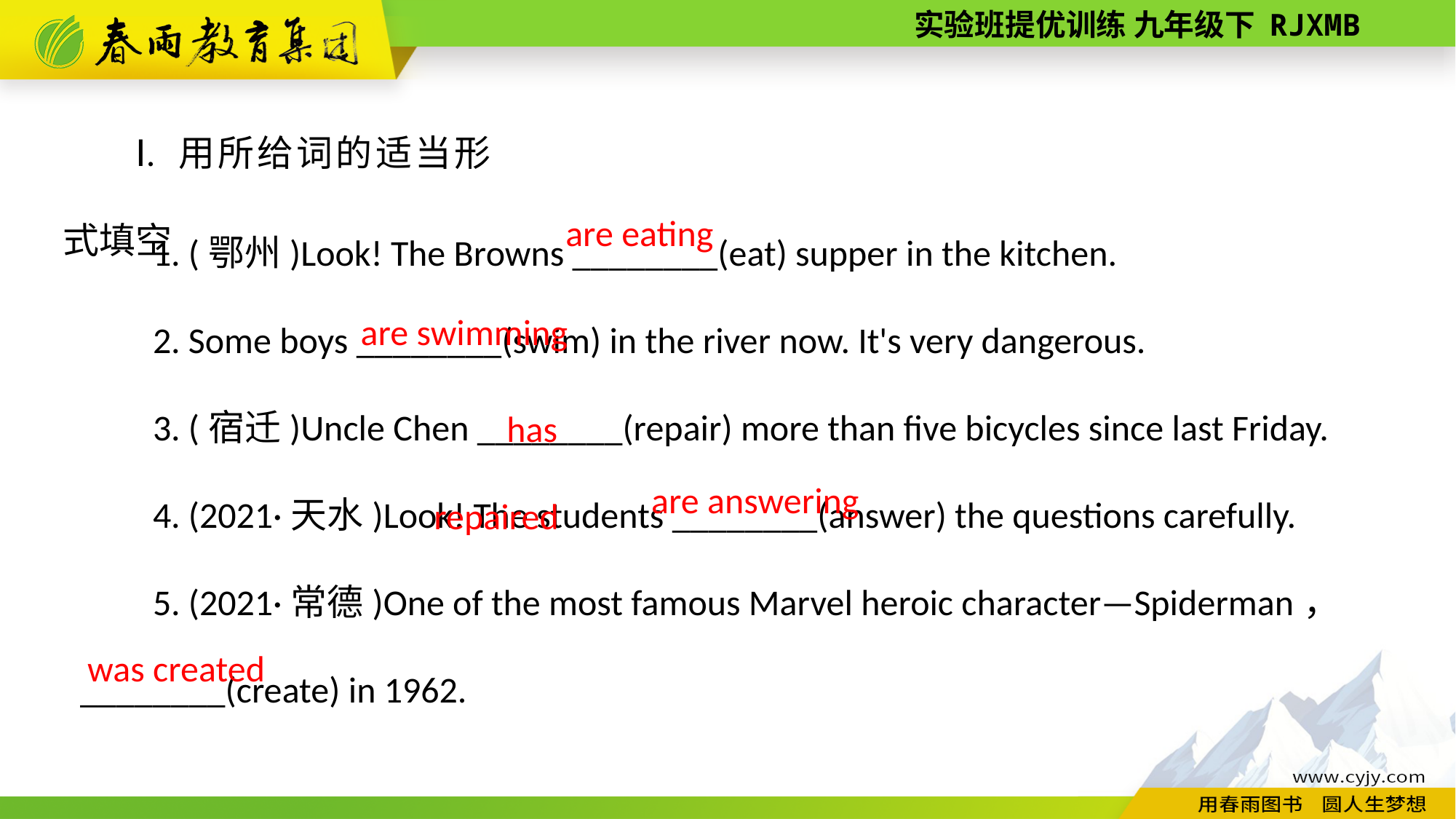

Ⅰ. 用所给词的适当形式填空
1. (鄂州)Look! The Browns ________(eat) supper in the kitchen.
2. Some boys ________(swim) in the river now. It's very dangerous.
3. (宿迁)Uncle Chen ________(repair) more than five bicycles since last Friday.
4. (2021·天水)Look! The students ________(answer) the questions carefully.
5. (2021·常德)One of the most famous Marvel heroic character—Spiderman，________(create) in 1962.
are eating
are swimming
has repaired
are answering
was created